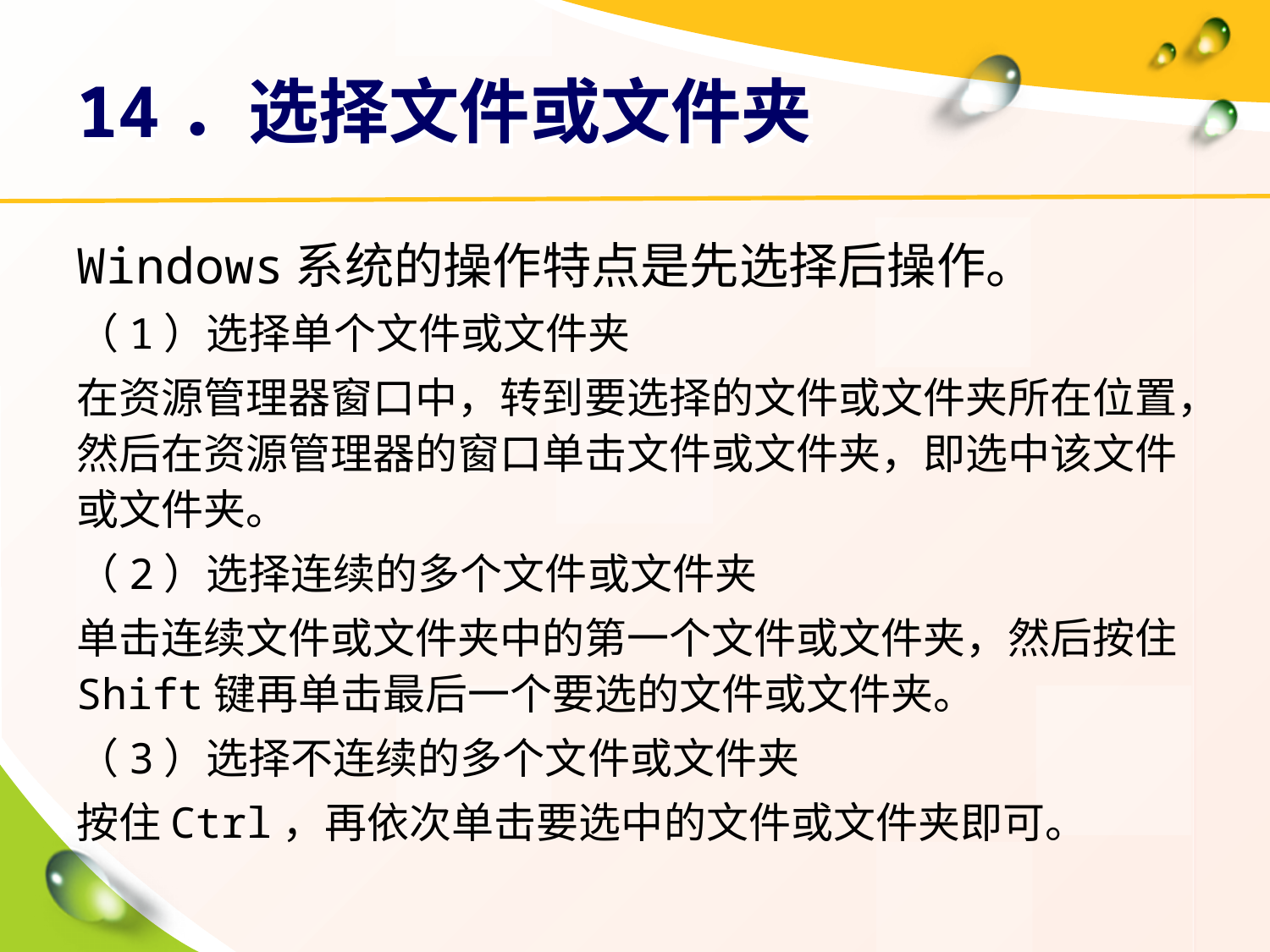

# 14．选择文件或文件夹
Windows系统的操作特点是先选择后操作。
（1）选择单个文件或文件夹
在资源管理器窗口中，转到要选择的文件或文件夹所在位置，然后在资源管理器的窗口单击文件或文件夹，即选中该文件或文件夹。
（2）选择连续的多个文件或文件夹
单击连续文件或文件夹中的第一个文件或文件夹，然后按住Shift键再单击最后一个要选的文件或文件夹。
（3）选择不连续的多个文件或文件夹
按住Ctrl，再依次单击要选中的文件或文件夹即可。